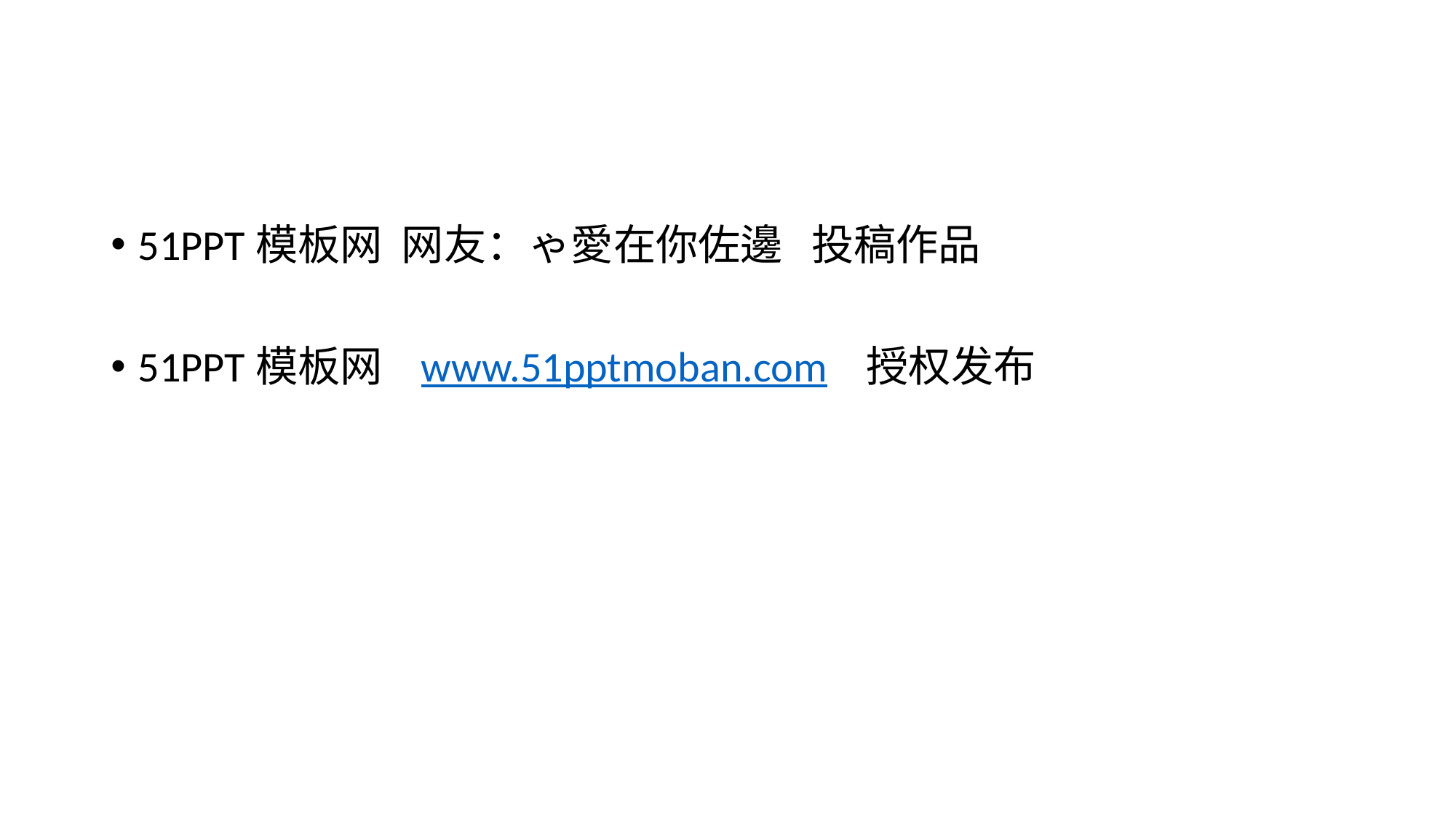

#
51PPT模板网  网友：ゃ愛在你佐邊   投稿作品

51PPT模板网   www.51pptmoban.com   授权发布